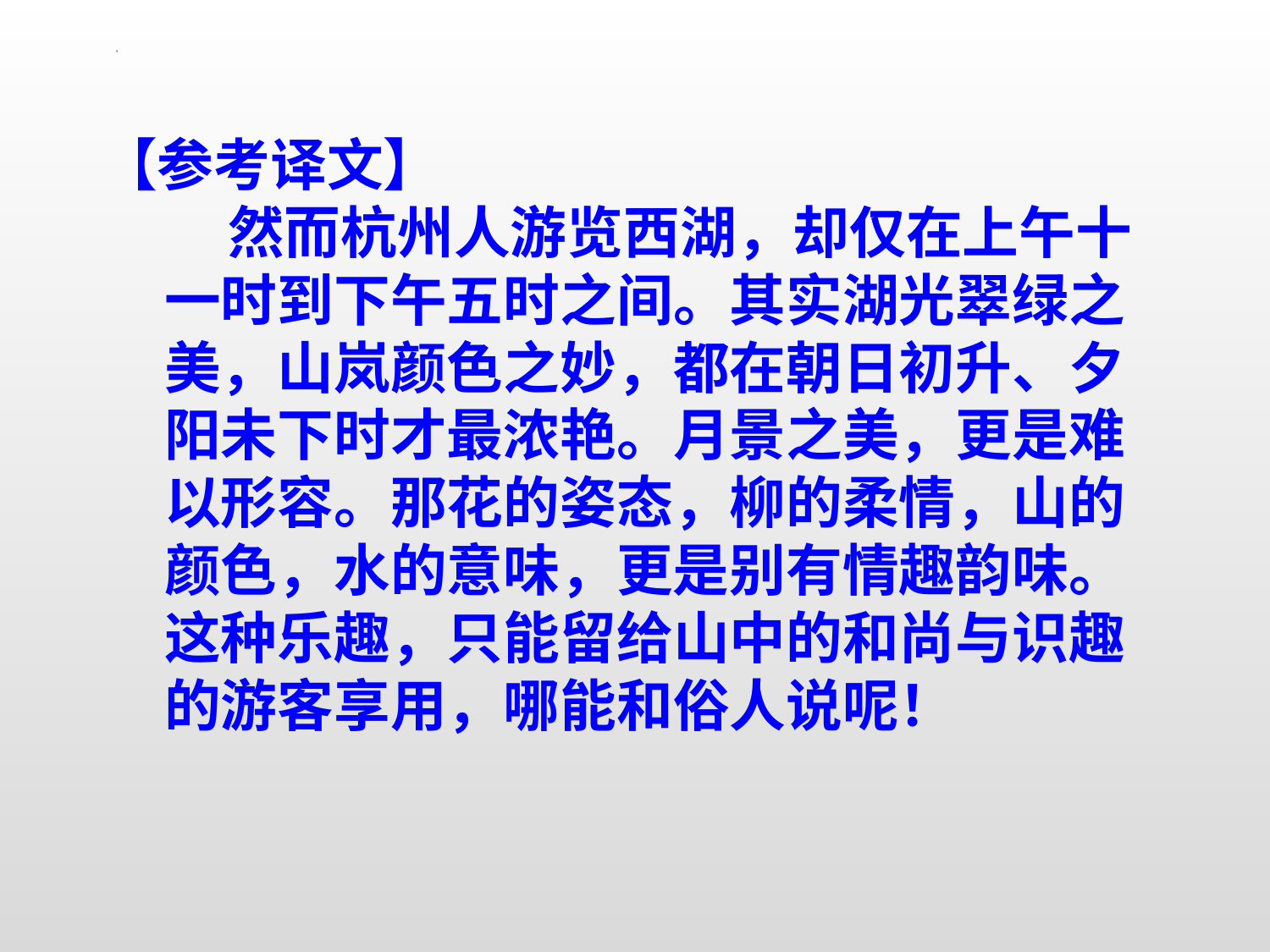

【参考译文】
然而杭州人游览西湖，却仅在上午十一时到下午五时之间。其实湖光翠绿之美，山岚颜色之妙，都在朝日初升、夕阳未下时才最浓艳。月景之美，更是难以形容。那花的姿态，柳的柔情，山的颜色，水的意味，更是别有情趣韵味。这种乐趣，只能留给山中的和尚与识趣的游客享用，哪能和俗人说呢！